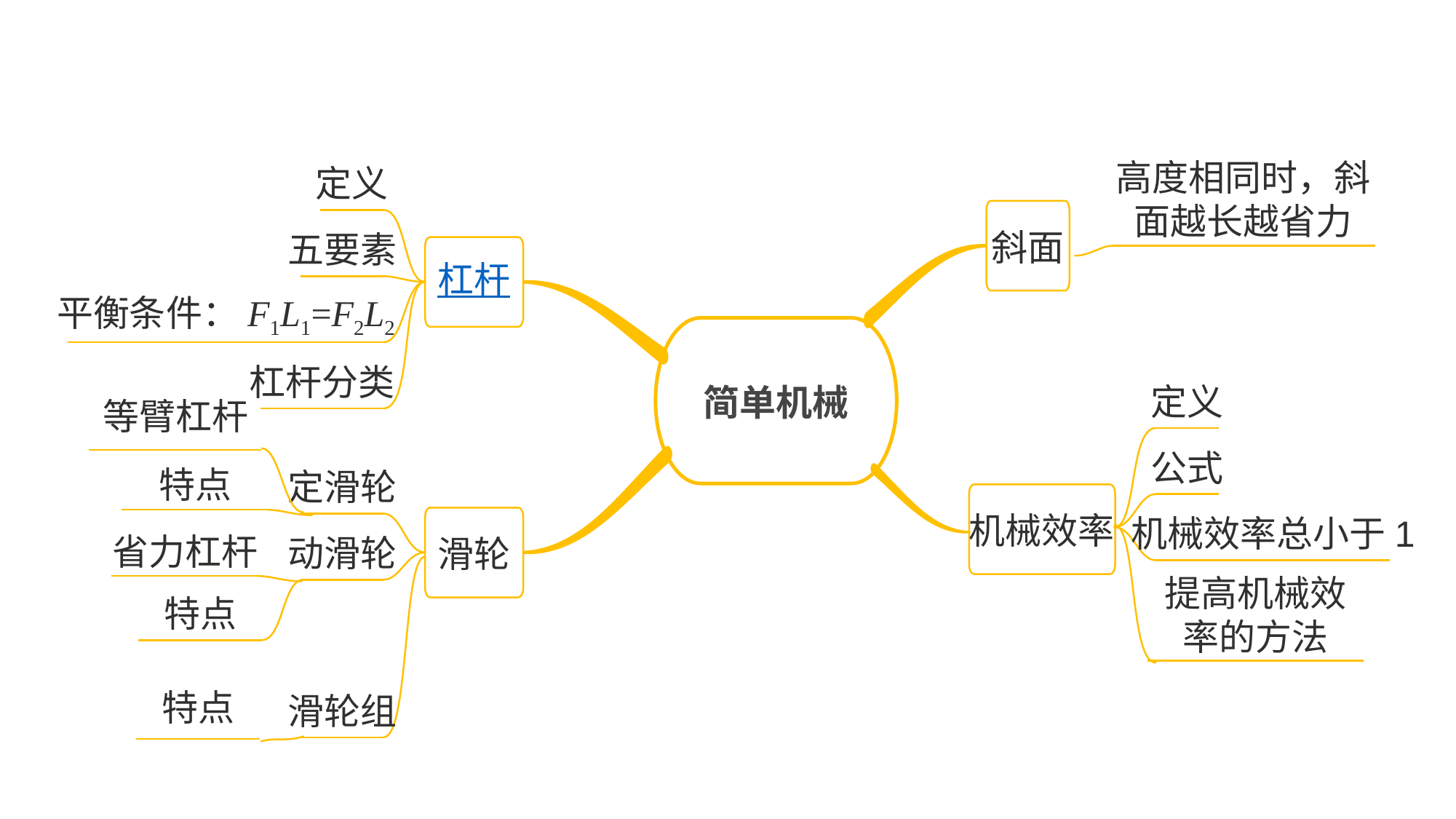

高度相同时，斜
面越长越省力

定义

斜面

五要素

杠杆

平衡条件：F1L1=F2L2

简单机械

杠杆分类
定义

等臂杠杆

公式

特点

定滑轮

滑轮

机械效率
机械效率总小于1

省力杠杆

动滑轮

提高机械效
率的方法

特点

滑轮组
特点